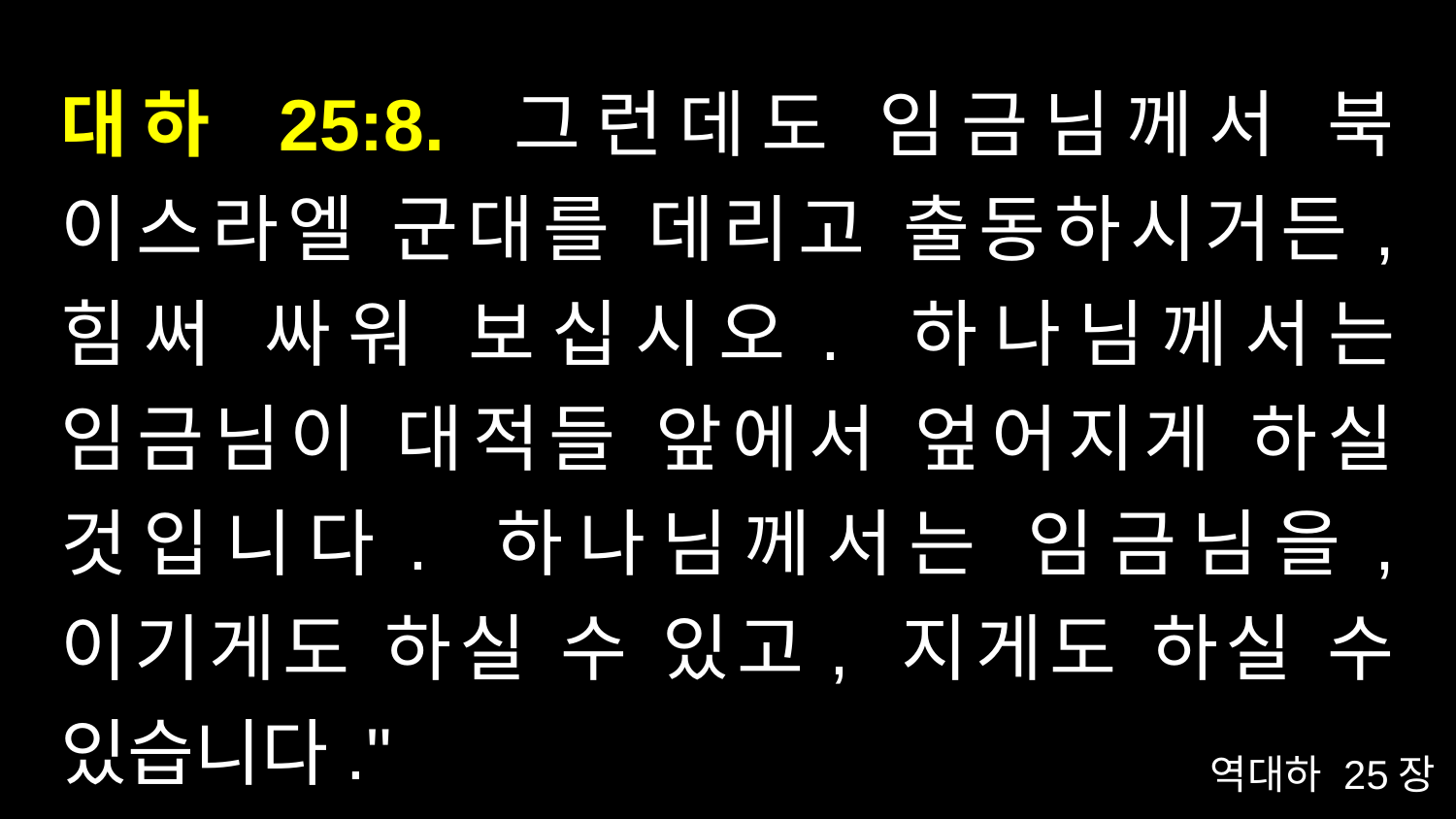

# 대하 25:8. 그런데도 임금님께서 북 이스라엘 군대를 데리고 출동하시거든, 힘써 싸워 보십시오. 하나님께서는 임금님이 대적들 앞에서 엎어지게 하실 것입니다. 하나님께서는 임금님을, 이기게도 하실 수 있고, 지게도 하실 수 있습니다."
역대하 25장